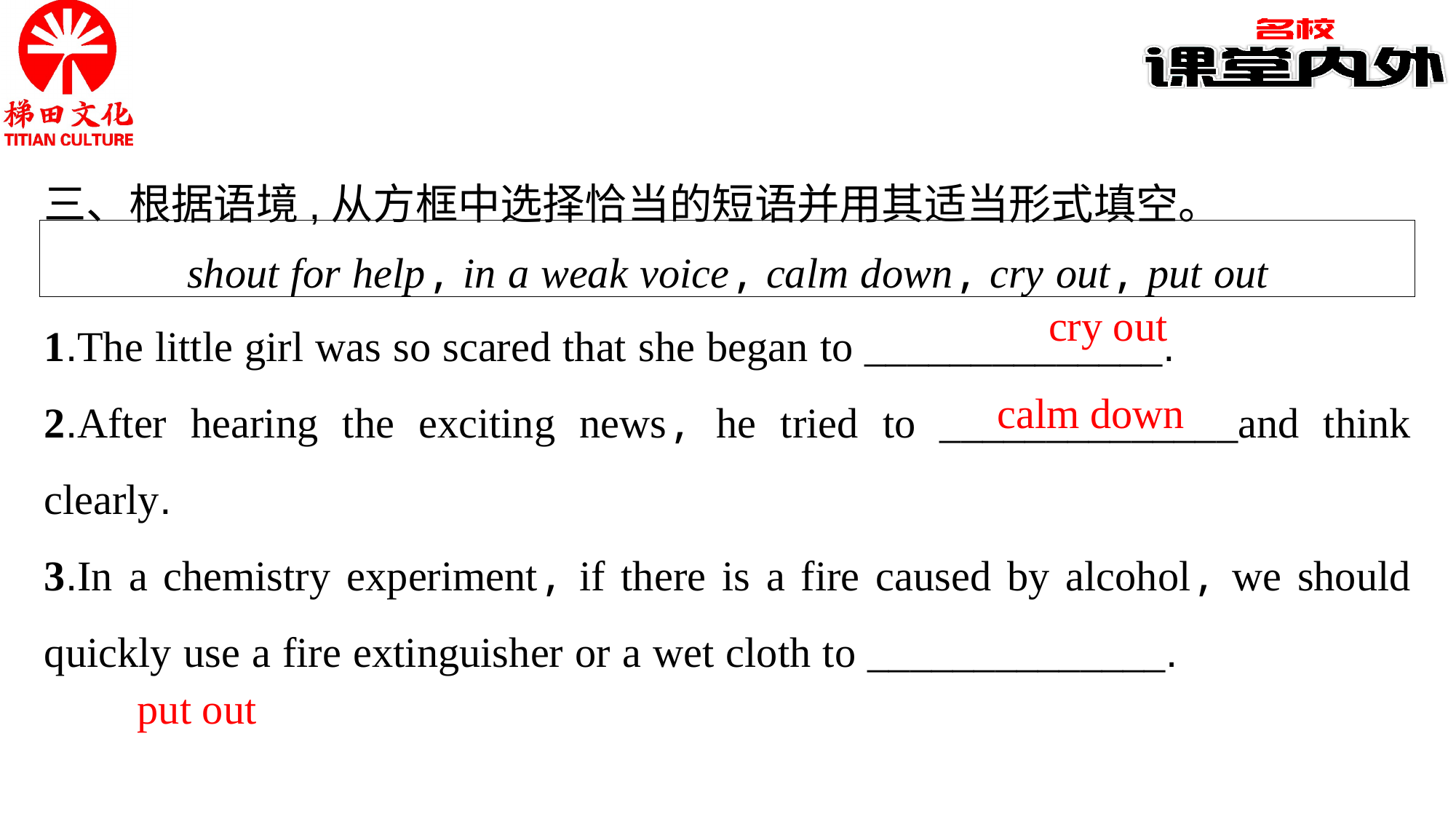

三、根据语境,从方框中选择恰当的短语并用其适当形式填空。
shout for help, in a weak voice, calm down, cry out, put out
1.The little girl was so scared that she began to ______________.
2.After hearing the exciting news, he tried to ______________and think clearly.
3.In a chemistry experiment, if there is a fire caused by alcohol, we should quickly use a fire extinguisher or a wet cloth to ______________.
cry out
calm down
put out